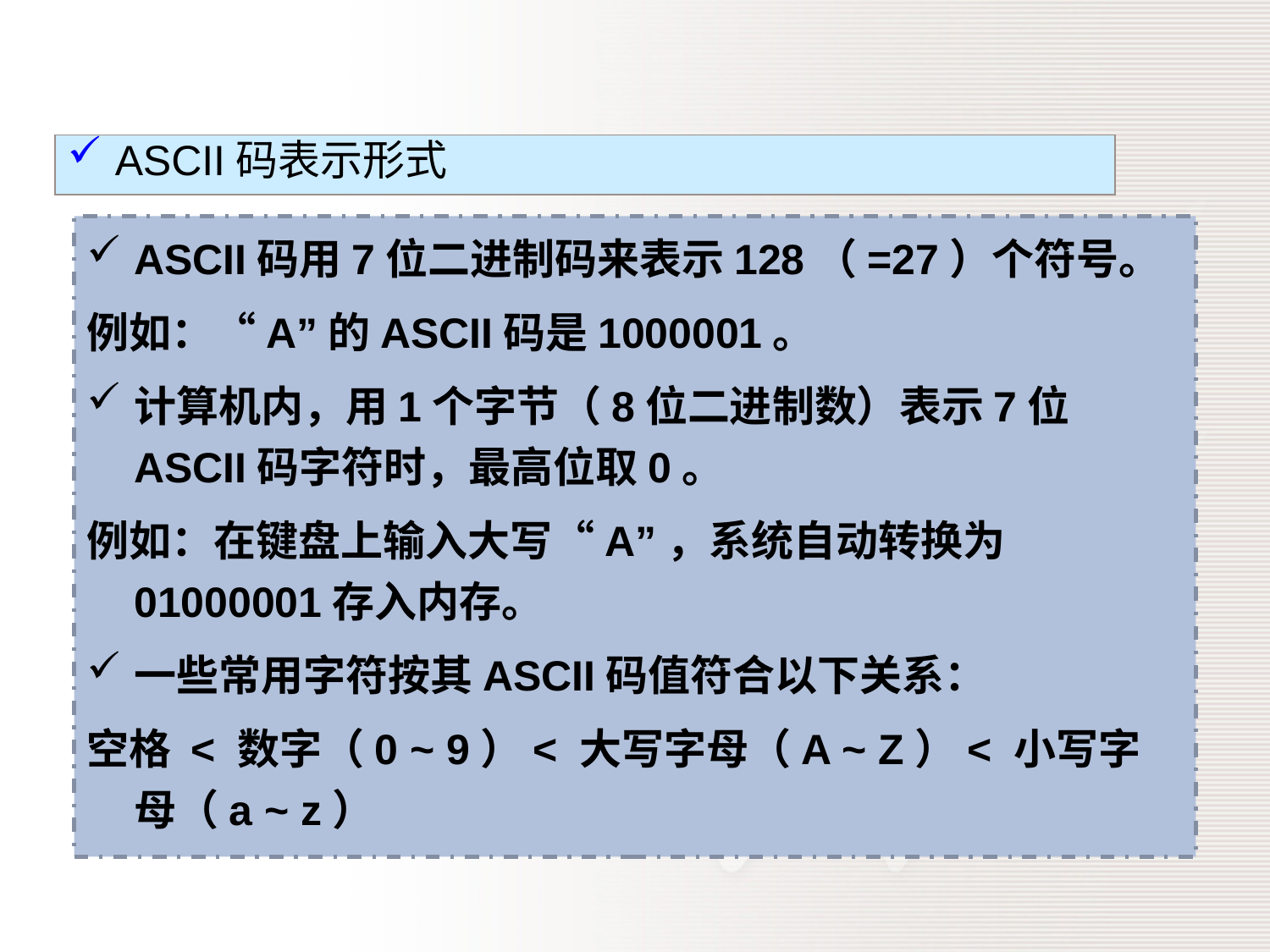

ASCII码表示形式
ASCII码用7位二进制码来表示128（=27）个符号。
例如：“A”的ASCII码是1000001。
计算机内，用1个字节（8位二进制数）表示7位ASCII码字符时，最高位取0。
例如：在键盘上输入大写“A”，系统自动转换为01000001存入内存。
一些常用字符按其ASCII码值符合以下关系：
空格 < 数字（0 ~ 9）< 大写字母（A ~ Z）< 小写字母（a ~ z）